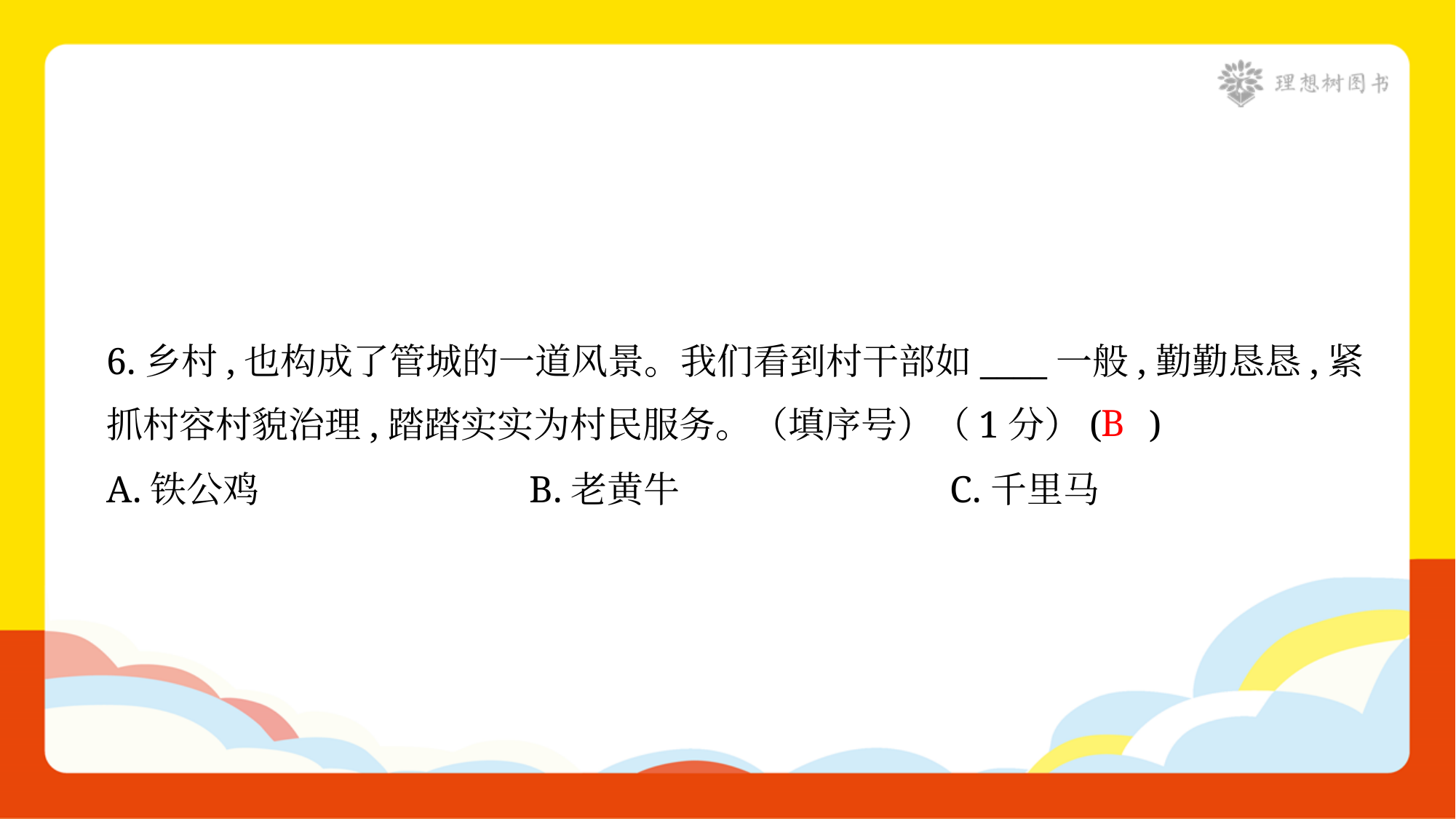

6.乡村,也构成了管城的一道风景。我们看到村干部如____一般,勤勤恳恳,紧
抓村容村貌治理,踏踏实实为村民服务。（填序号）（1分）(     )
B
A.铁公鸡	B.老黄牛	C.千里马